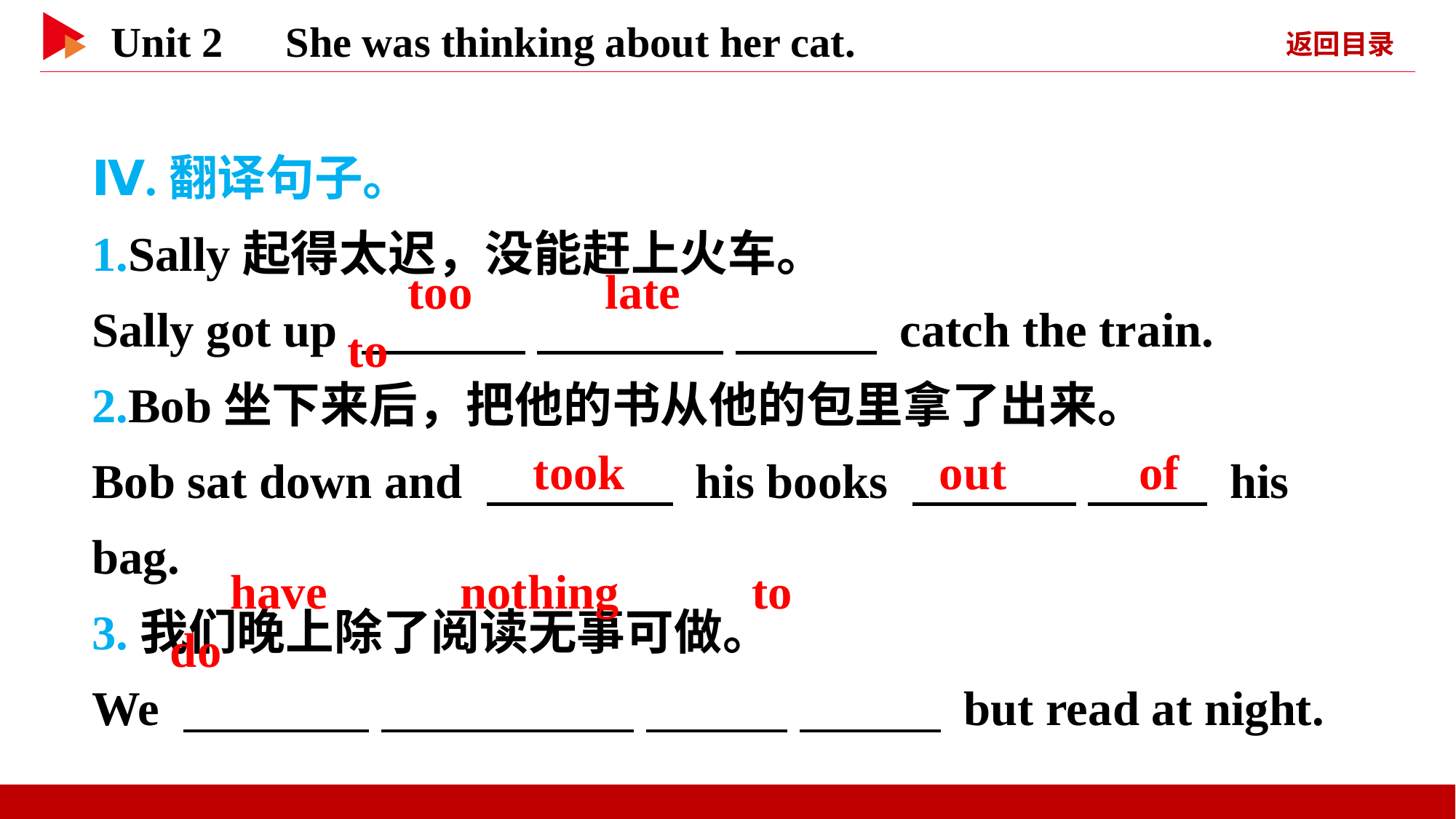

Ⅳ.翻译句子。
1.Sally起得太迟，没能赶上火车。
Sally got up 　      　 　        　 　    　 catch the train.
2.Bob坐下来后，把他的书从他的包里拿了出来。
Bob sat down and 　        　 his books 　      　 　  　 his bag.
3.我们晚上除了阅读无事可做。
We 　        　 　              　 　    　 　    　 but read at night.
　too　 　late　 　to
　took
　out　 　of
　have　 　nothing　 　to　 　do